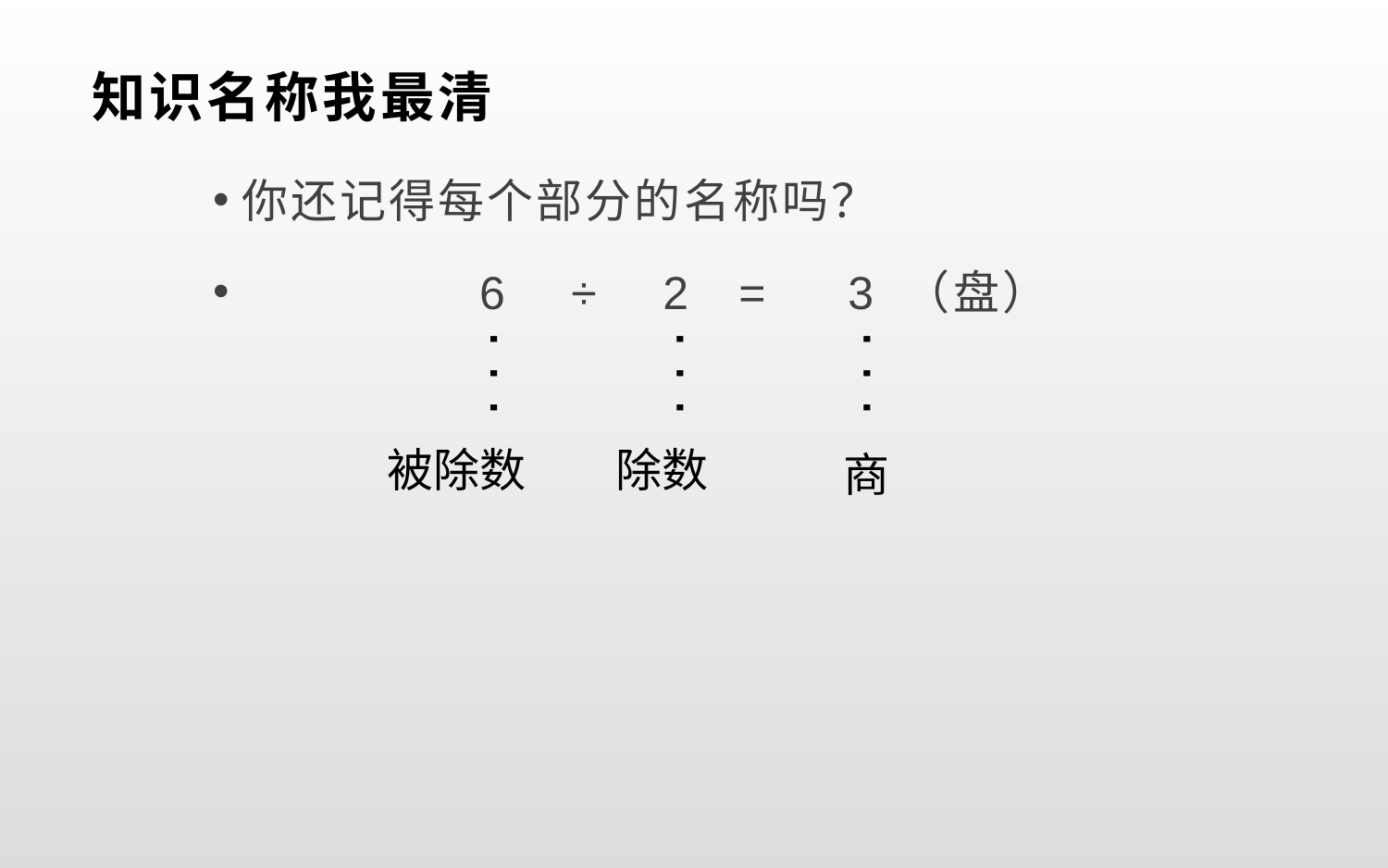

# 知识名称我最清
你还记得每个部分的名称吗？
               6    ÷    2   =     3 （盘）

. . .
. . .
. . .
被除数
除数
商